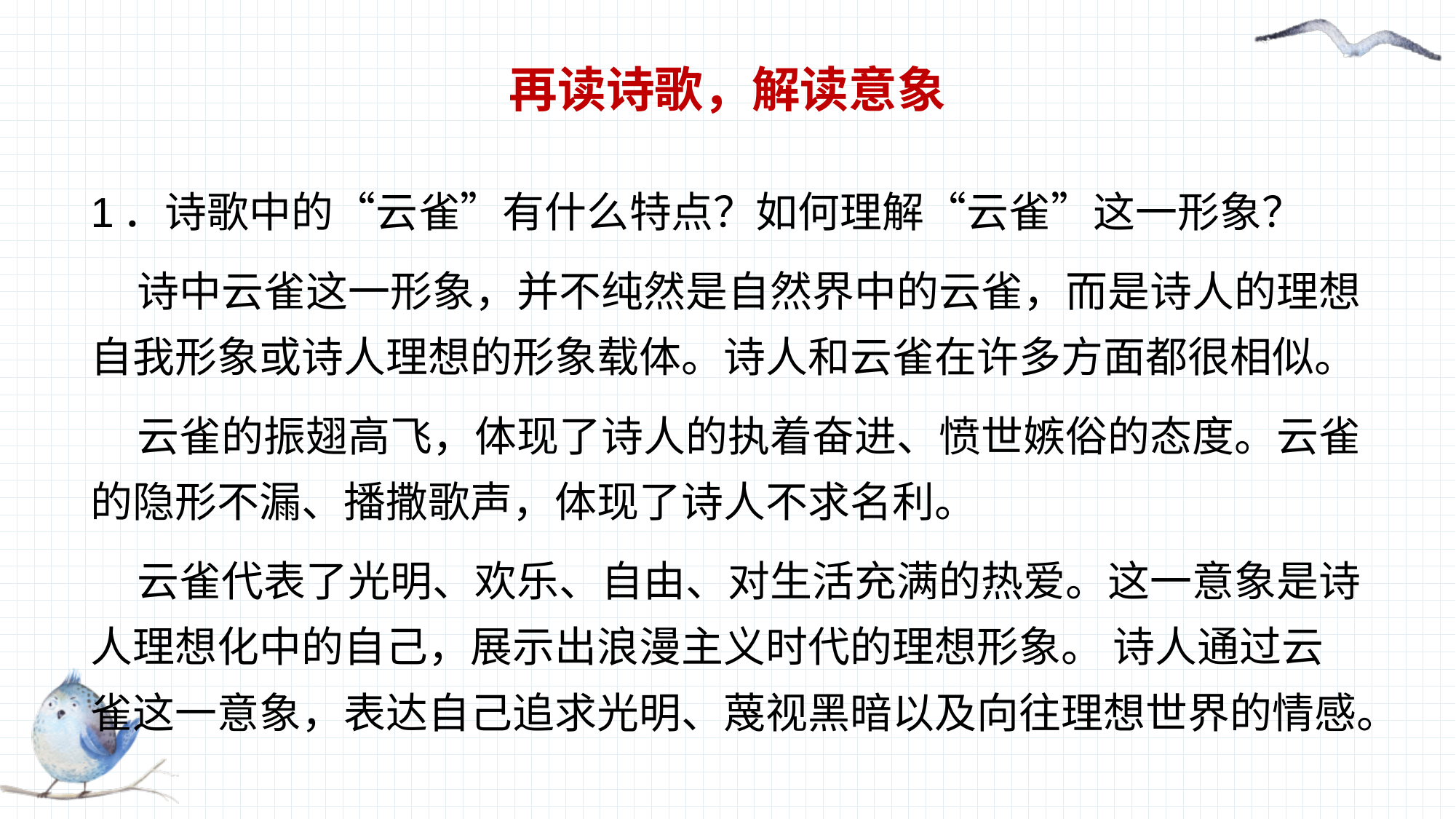

# 再读诗歌，解读意象
1．诗歌中的“云雀”有什么特点？如何理解“云雀”这一形象？
    诗中云雀这一形象，并不纯然是自然界中的云雀，而是诗人的理想自我形象或诗人理想的形象载体。诗人和云雀在许多方面都很相似。
    云雀的振翅高飞，体现了诗人的执着奋进、愤世嫉俗的态度。云雀的隐形不漏、播撒歌声，体现了诗人不求名利。
    云雀代表了光明、欢乐、自由、对生活充满的热爱。这一意象是诗人理想化中的自己，展示出浪漫主义时代的理想形象。 诗人通过云雀这一意象，表达自己追求光明、蔑视黑暗以及向往理想世界的情感。